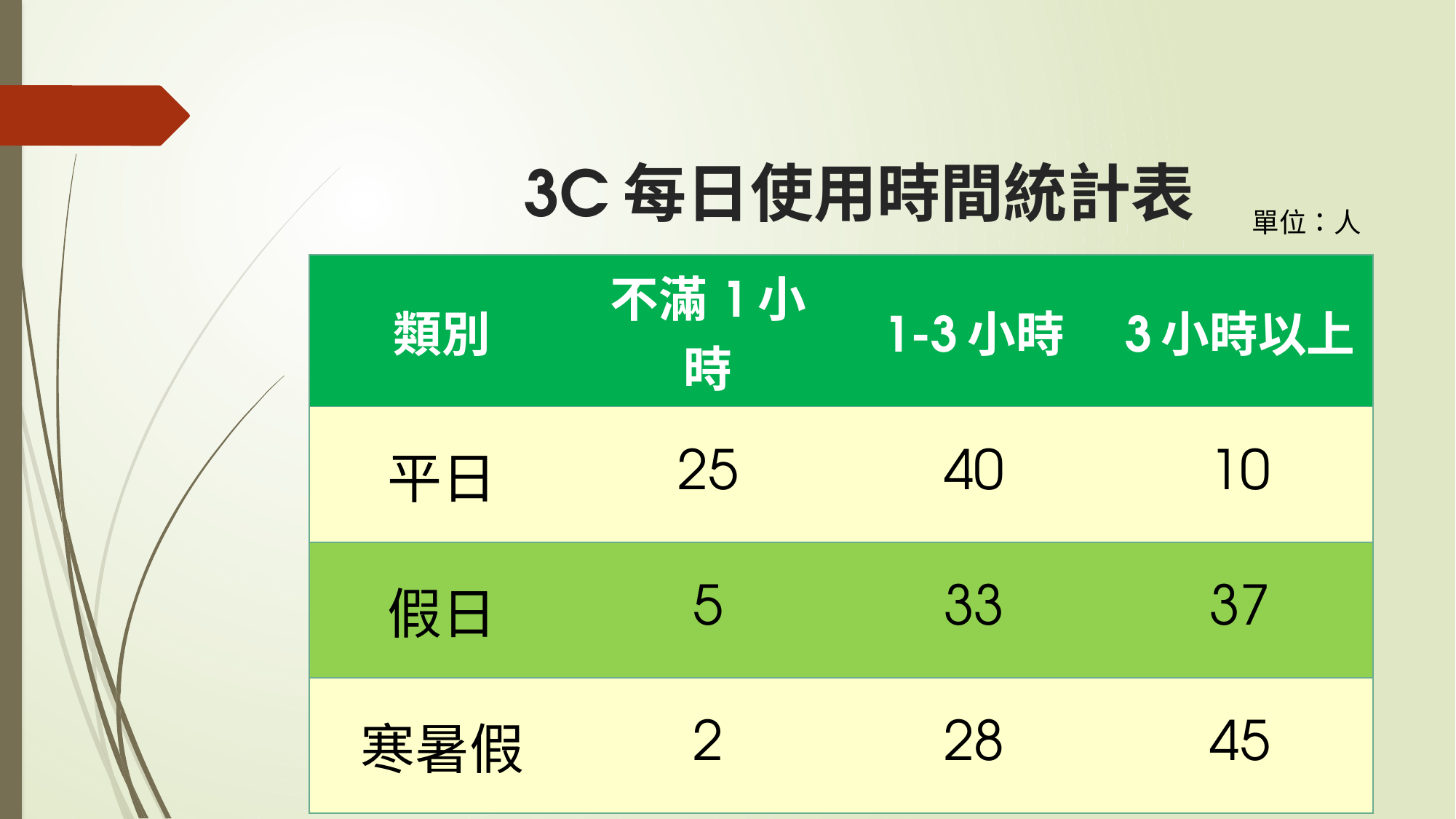

# 3C每日使用時間統計表
單位：人
| 類別 | 不滿1小時 | 1-3小時 | 3小時以上 |
| --- | --- | --- | --- |
| 平日 | 25 | 40 | 10 |
| 假日 | 5 | 33 | 37 |
| 寒暑假 | 2 | 28 | 45 |